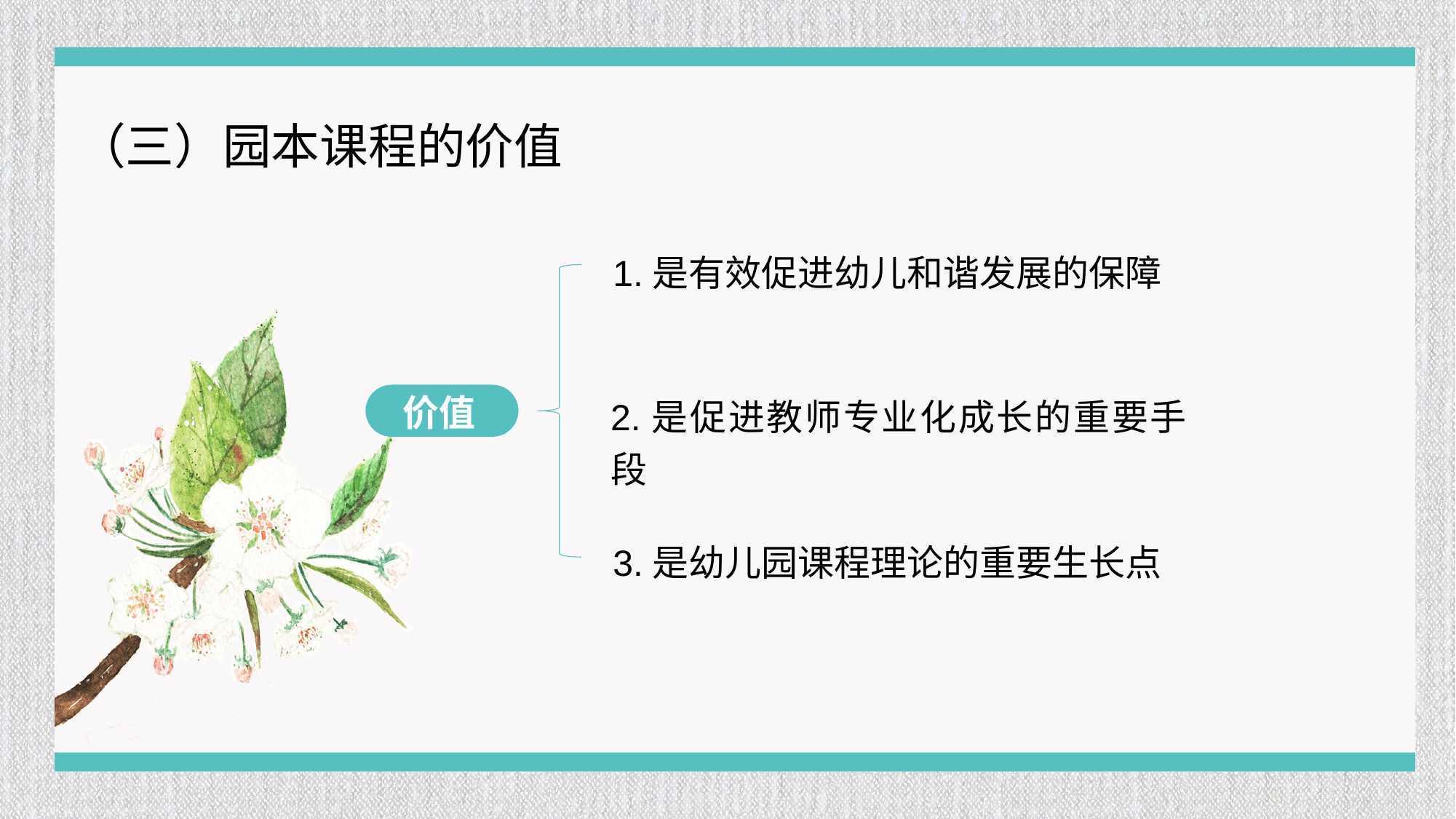

（三）园本课程的价值
1.是有效促进幼儿和谐发展的保障

3.是幼儿园课程理论的重要生长点

价值
2.是促进教师专业化成长的重要手段